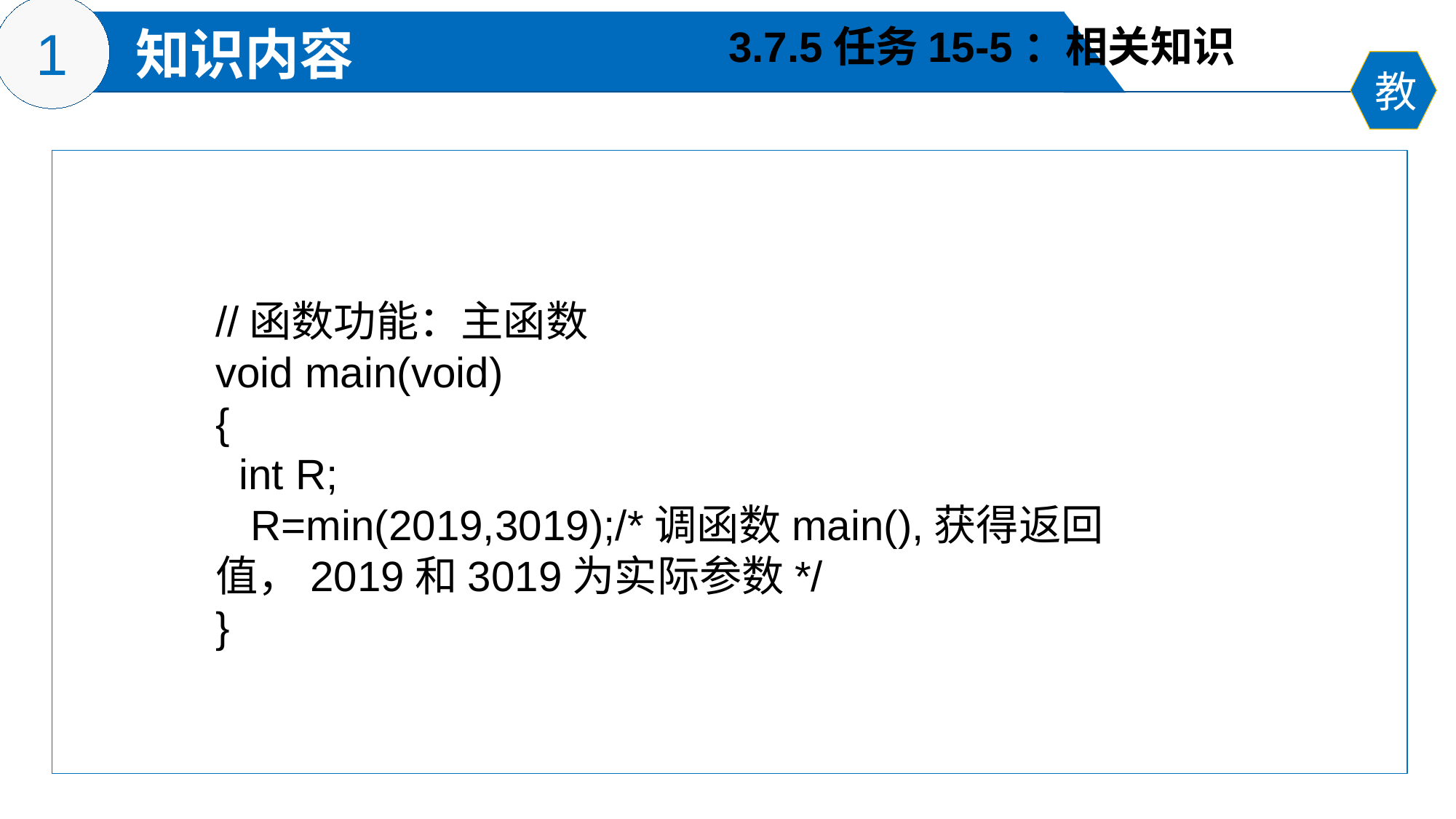

3.7.5任务15-5：相关知识
//函数功能：主函数
void main(void)
{
  int R;
   R=min(2019,3019);/*调函数main(),获得返回值，2019和3019为实际参数*/
}